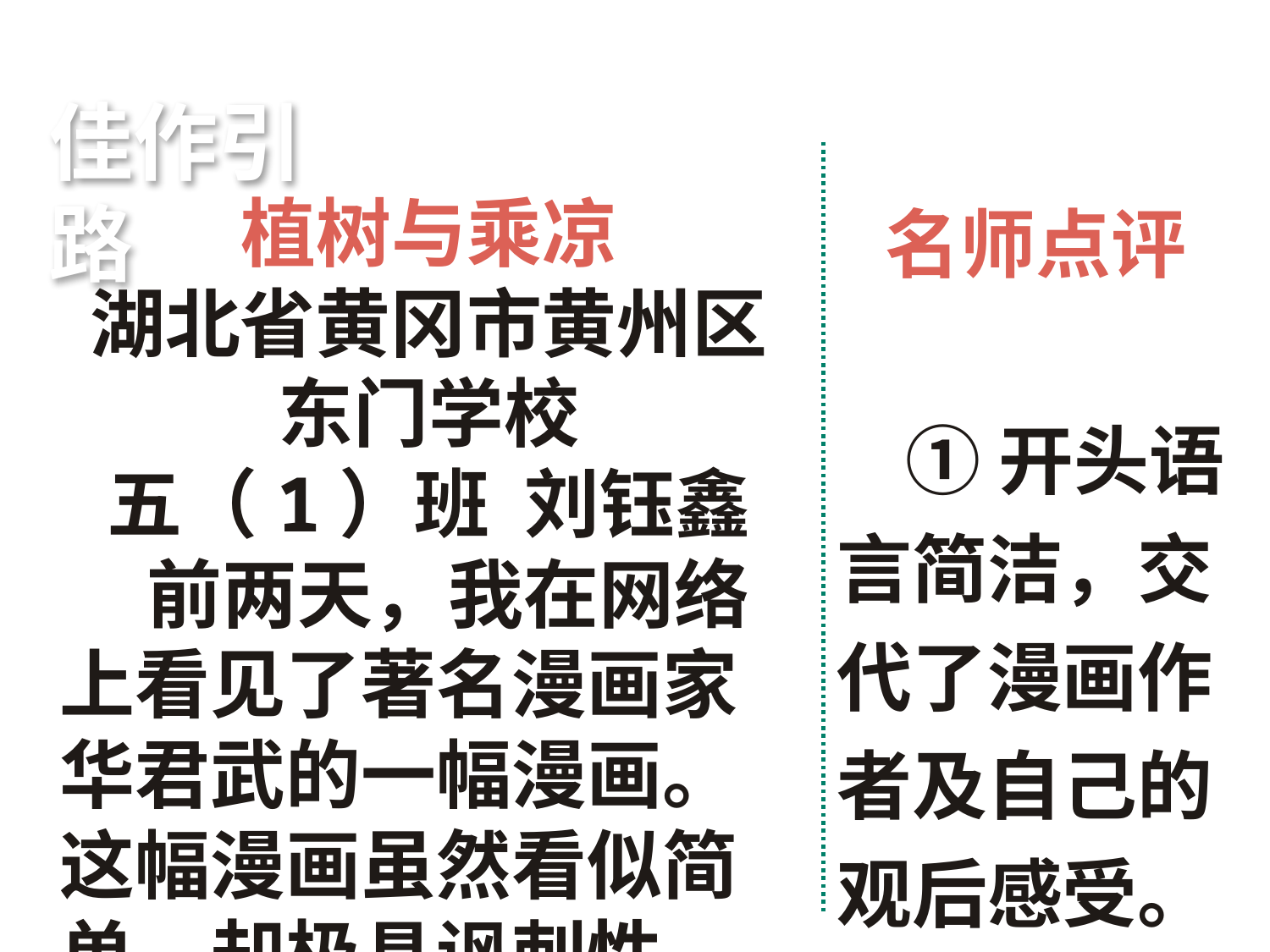

佳作引路
名师点评

    ①开头语言简洁，交代了漫画作者及自己的观后感受。
植树与乘凉
湖北省黄冈市黄州区东门学校
五（1）班  刘钰鑫
    前两天，我在网络上看见了著名漫画家华君武的一幅漫画。这幅漫画虽然看似简单，却极具讽刺性，让人不禁陷入沉思①。